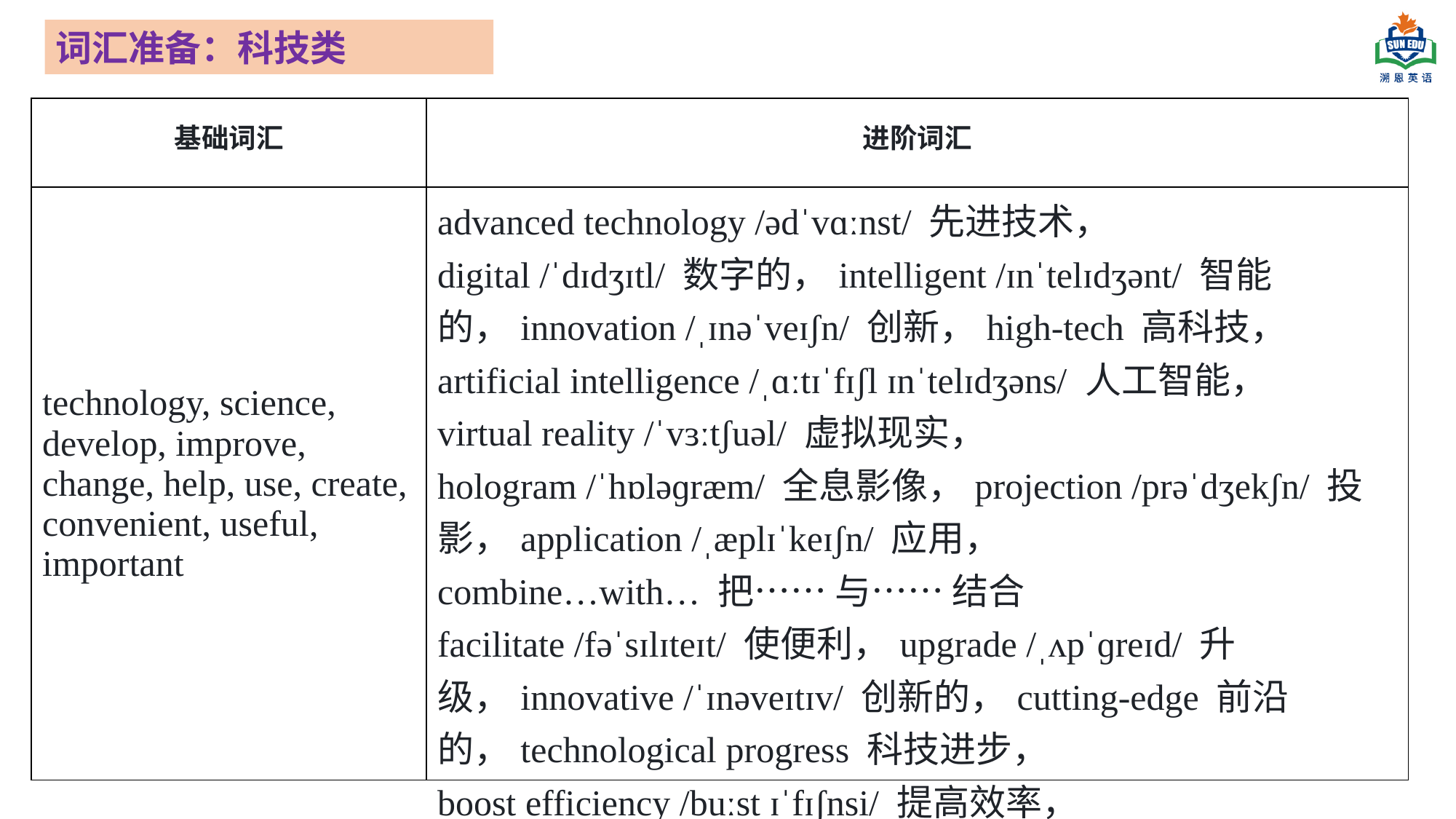

词汇准备：科技类
| 基础词汇 | 进阶词汇 |
| --- | --- |
| technology, science, develop, improve, change, help, use, create, convenient, useful, important | advanced technology /ədˈvɑːnst/ 先进技术， digital /ˈdɪdʒɪtl/ 数字的，intelligent /ɪnˈtelɪdʒənt/ 智能的，innovation /ˌɪnəˈveɪʃn/ 创新，high-tech 高科技， artificial intelligence /ˌɑːtɪˈfɪʃl ɪnˈtelɪdʒəns/ 人工智能， virtual reality /ˈvɜːtʃuəl/ 虚拟现实， hologram /ˈhɒləɡræm/ 全息影像，projection /prəˈdʒekʃn/ 投影，application /ˌæplɪˈkeɪʃn/ 应用， combine…with… 把…… 与…… 结合 facilitate /fəˈsɪlɪteɪt/ 使便利，upgrade /ˌʌpˈɡreɪd/ 升级，innovative /ˈɪnəveɪtɪv/ 创新的，cutting-edge 前沿的，technological progress 科技进步， boost efficiency /buːst ɪˈfɪʃnsi/ 提高效率， bridge the gap 缩小差距，present 呈现，demonstrate 展示 |